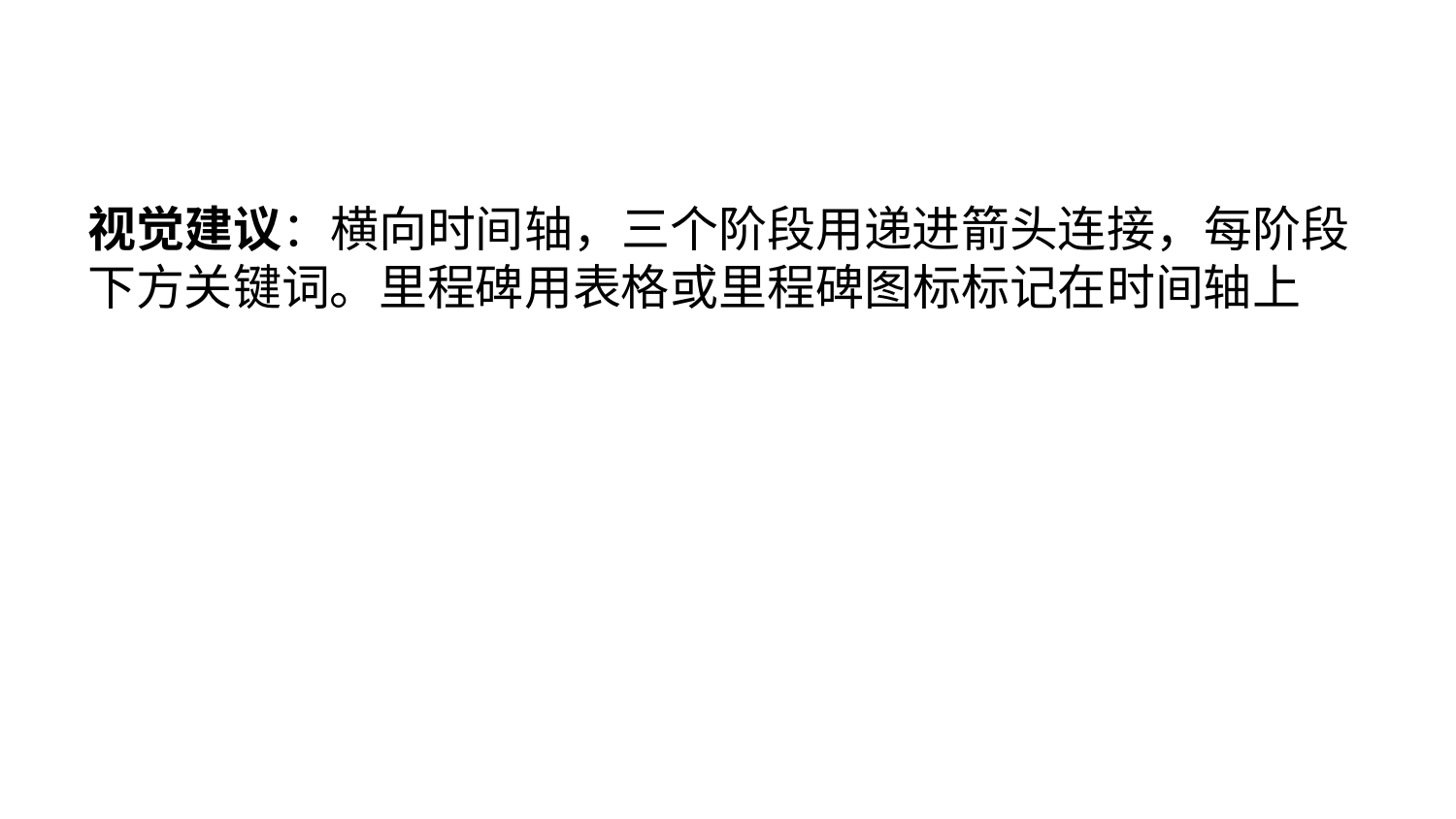

视觉建议：横向时间轴，三个阶段用递进箭头连接，每阶段下方关键词。里程碑用表格或里程碑图标标记在时间轴上